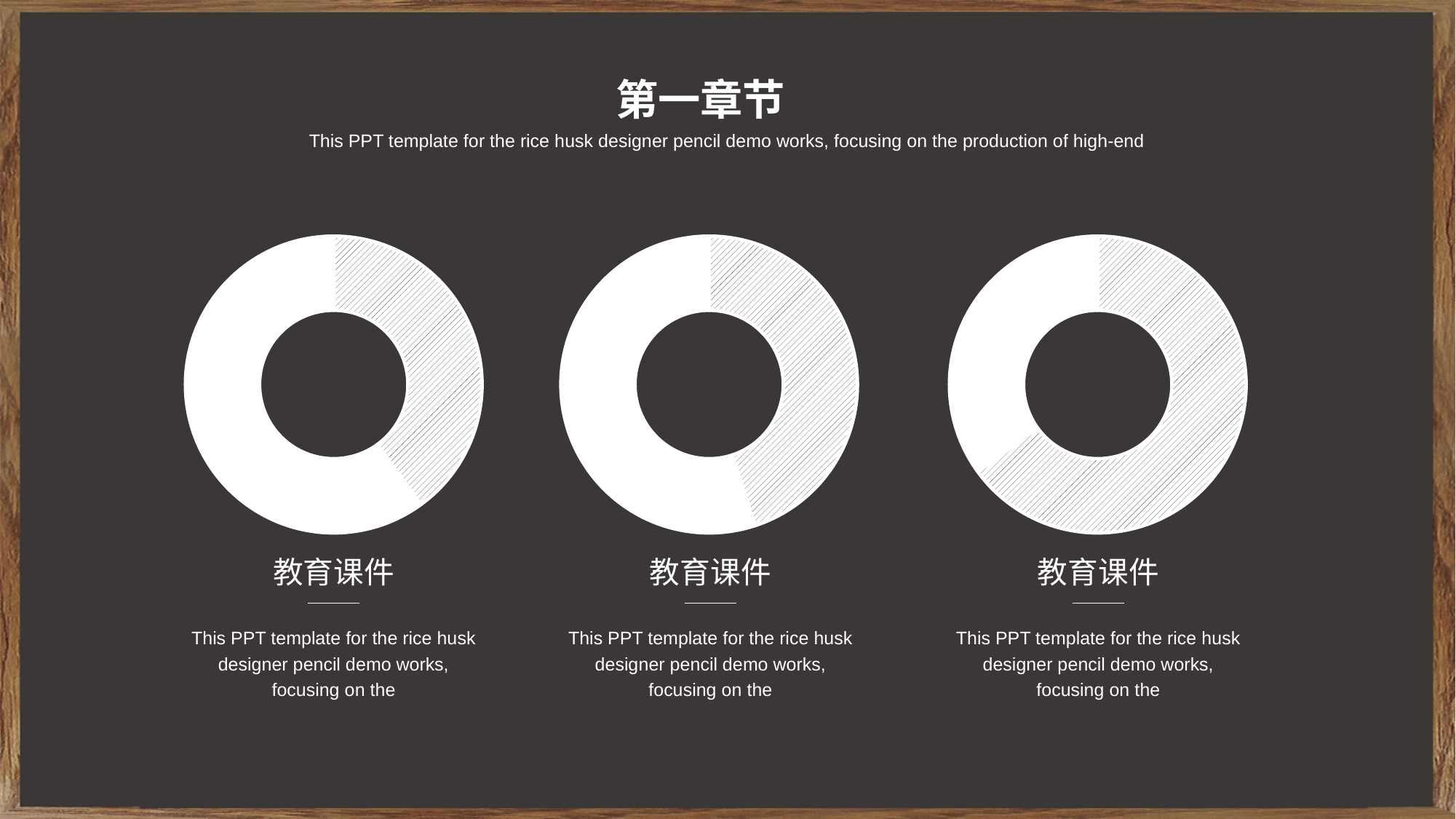

第一章节
This PPT template for the rice husk designer pencil demo works, focusing on the production of high-end

### Chart

| Category | 销售额 |
|---|---|
| 第一季度 | 0.4 |
| 第二季度 | 0.6 |

### Chart

| Category | 销售额 |
|---|---|
| 第一季度 | 0.45 |
| 第二季度 | 0.55 |

### Chart

| Category | 销售额 |
|---|---|
| 第一季度 | 0.65 |
| 第二季度 | 0.35 |
教育课件
教育课件
教育课件
This PPT template for the rice husk designer pencil demo works, focusing on the
This PPT template for the rice husk designer pencil demo works, focusing on the
This PPT template for the rice husk designer pencil demo works, focusing on the